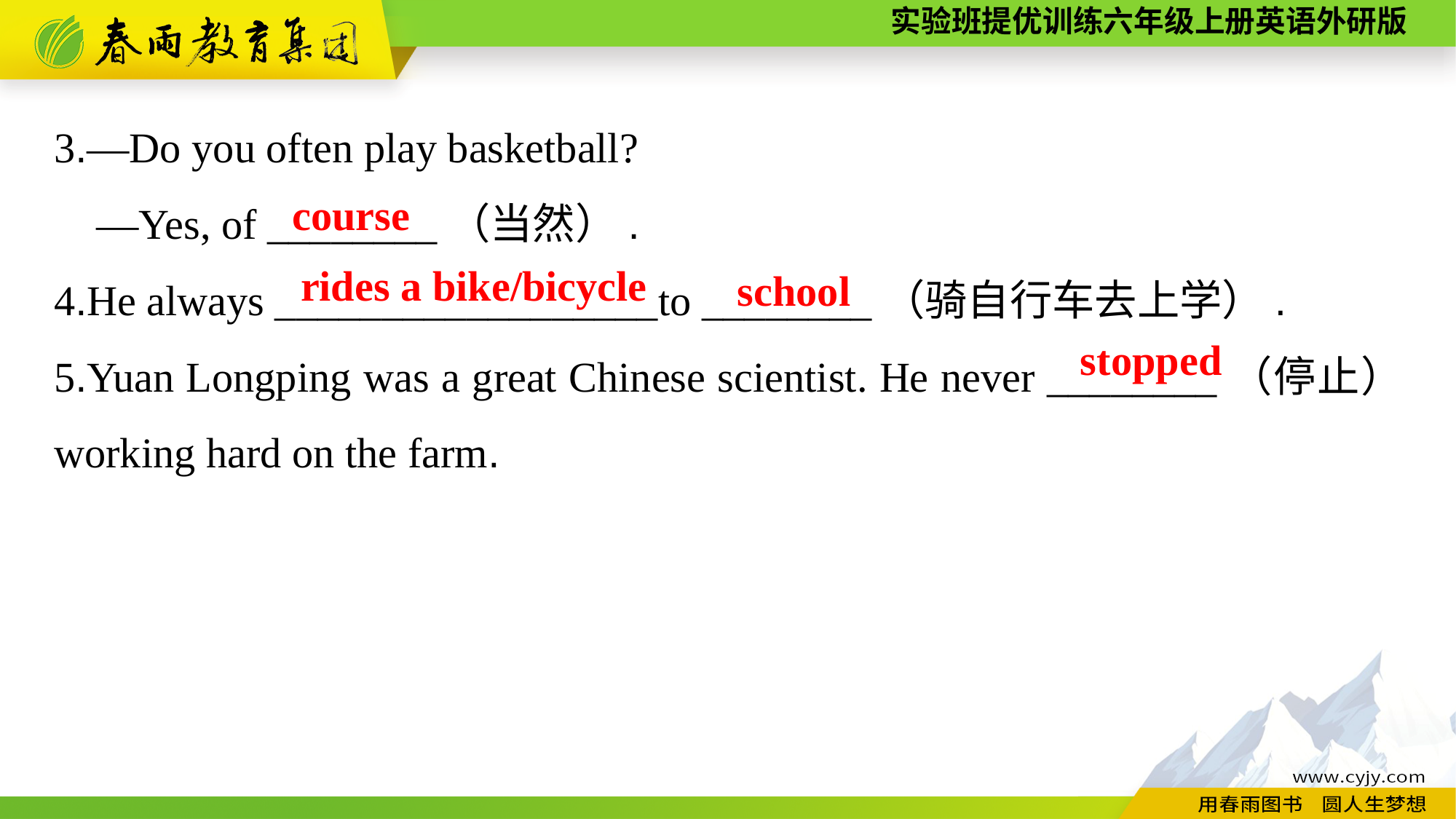

3.—Do you often play basketball?
    —Yes, of ________（当然）.
4.He always __________________to ________（骑自行车去上学）.
5.Yuan Longping was a great Chinese scientist. He never ________（停止） working hard on the farm.
course
rides a bike/bicycle
school
stopped